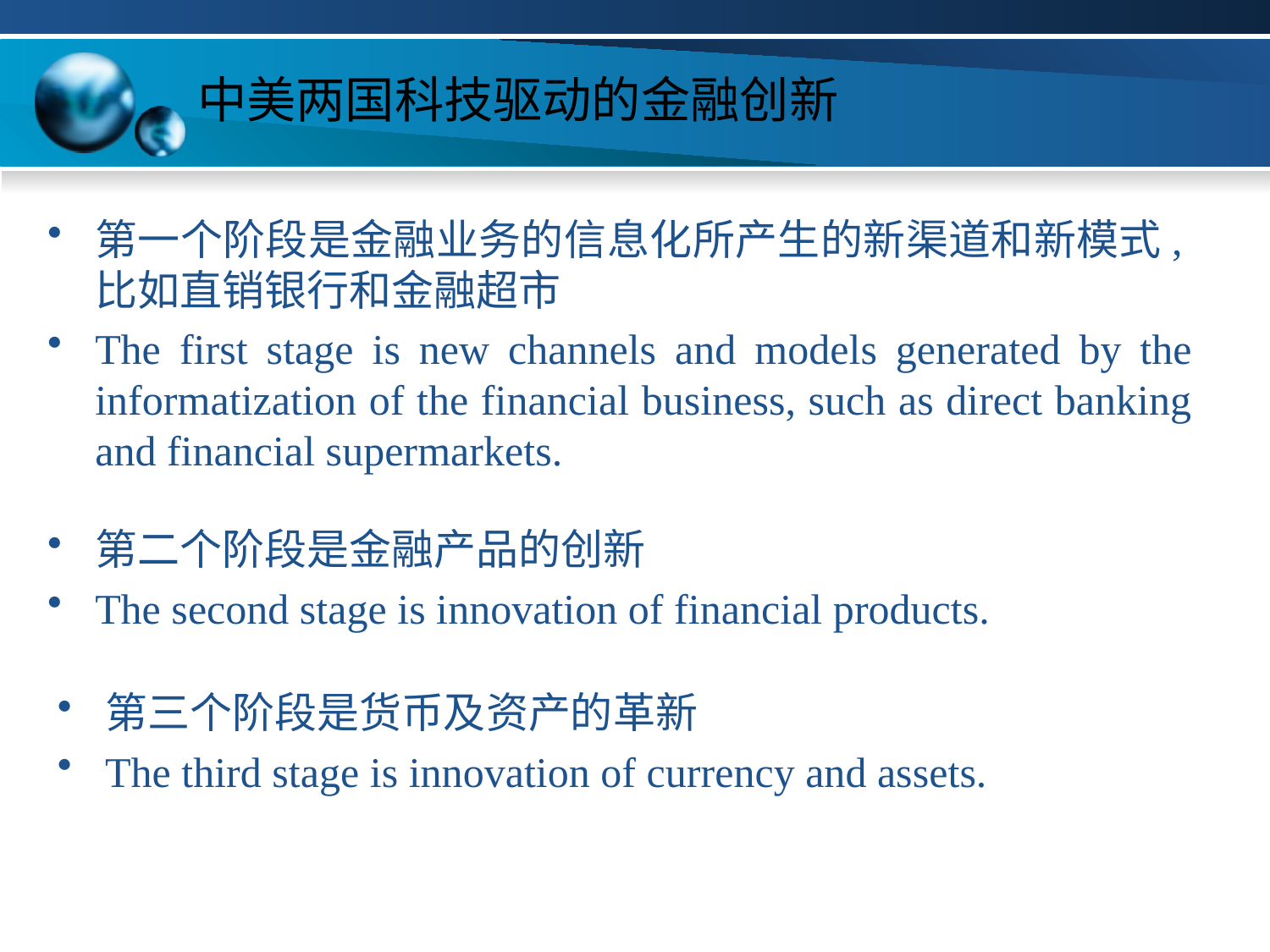

# 中美两国科技驱动的金融创新
第一个阶段是金融业务的信息化所产生的新渠道和新模式,比如直销银行和金融超市
The first stage is new channels and models generated by the informatization of the financial business, such as direct banking and financial supermarkets.
第二个阶段是金融产品的创新
The second stage is innovation of financial products.
第三个阶段是货币及资产的革新
The third stage is innovation of currency and assets.